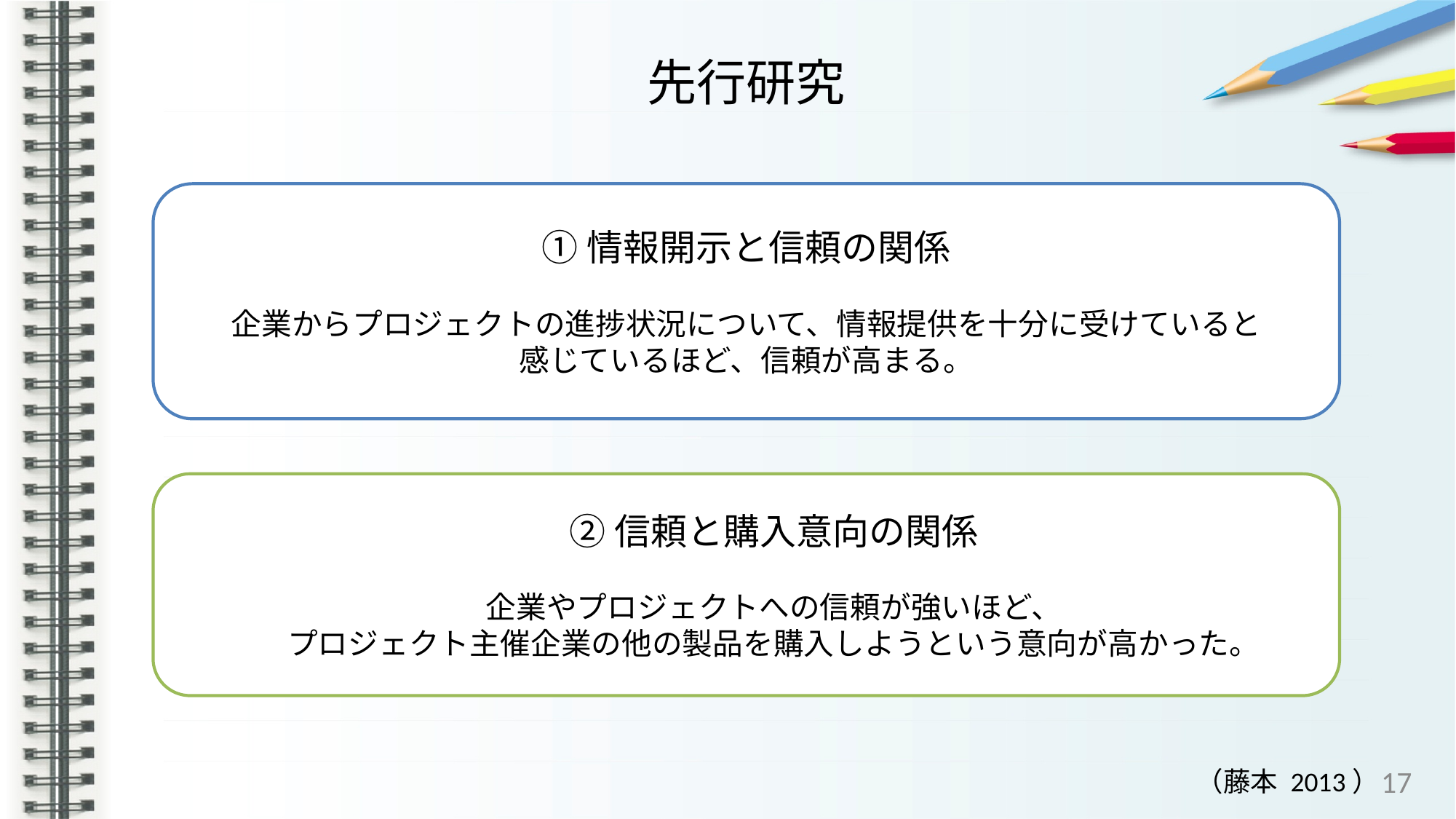

# 先行研究
①情報開示と信頼の関係

企業からプロジェクトの進捗状況について、情報提供を十分に受けていると
感じているほど、信頼が高まる。
②信頼と購入意向の関係

企業やプロジェクトへの信頼が強いほど、
プロジェクト主催企業の他の製品を購入しようという意向が高かった。
17
（藤本 2013）